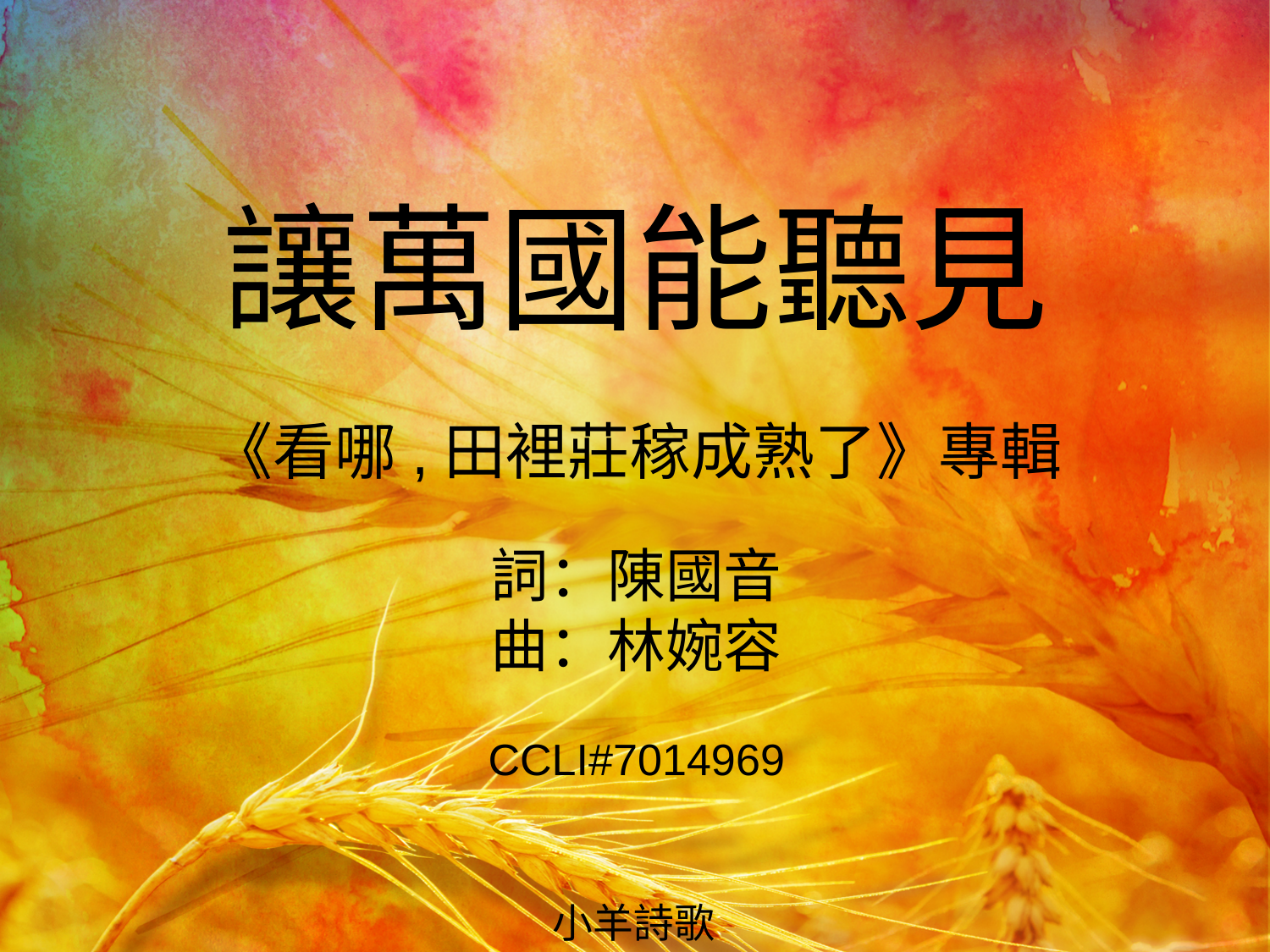

讓萬國能聽見
# 《看哪,田裡莊稼成熟了》專輯 詞：陳國音 曲：林婉容 CCLI#7014969

小羊詩歌